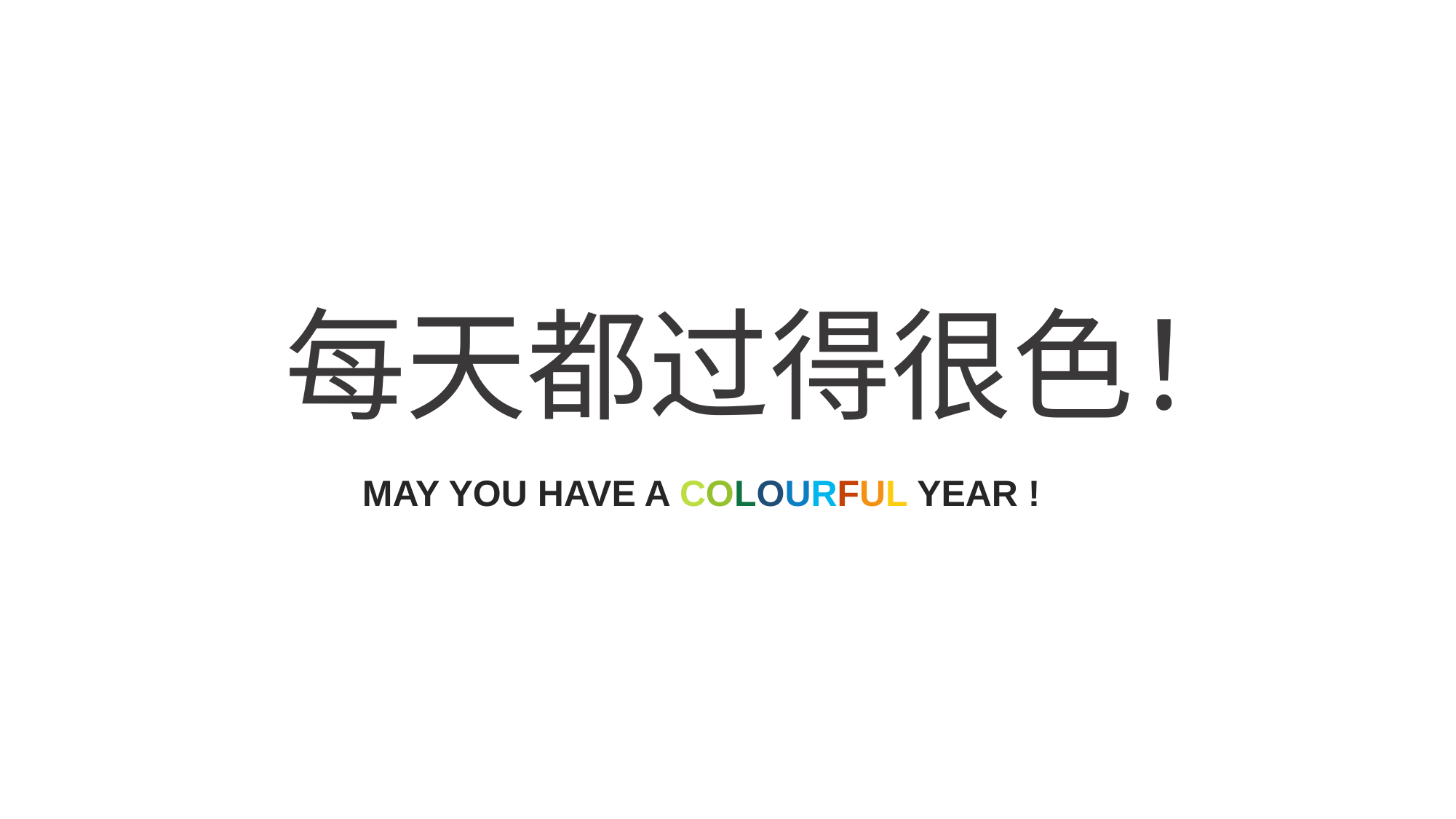

每天都过得很色！
MAY YOU HAVE A COLOURFUL YEAR !